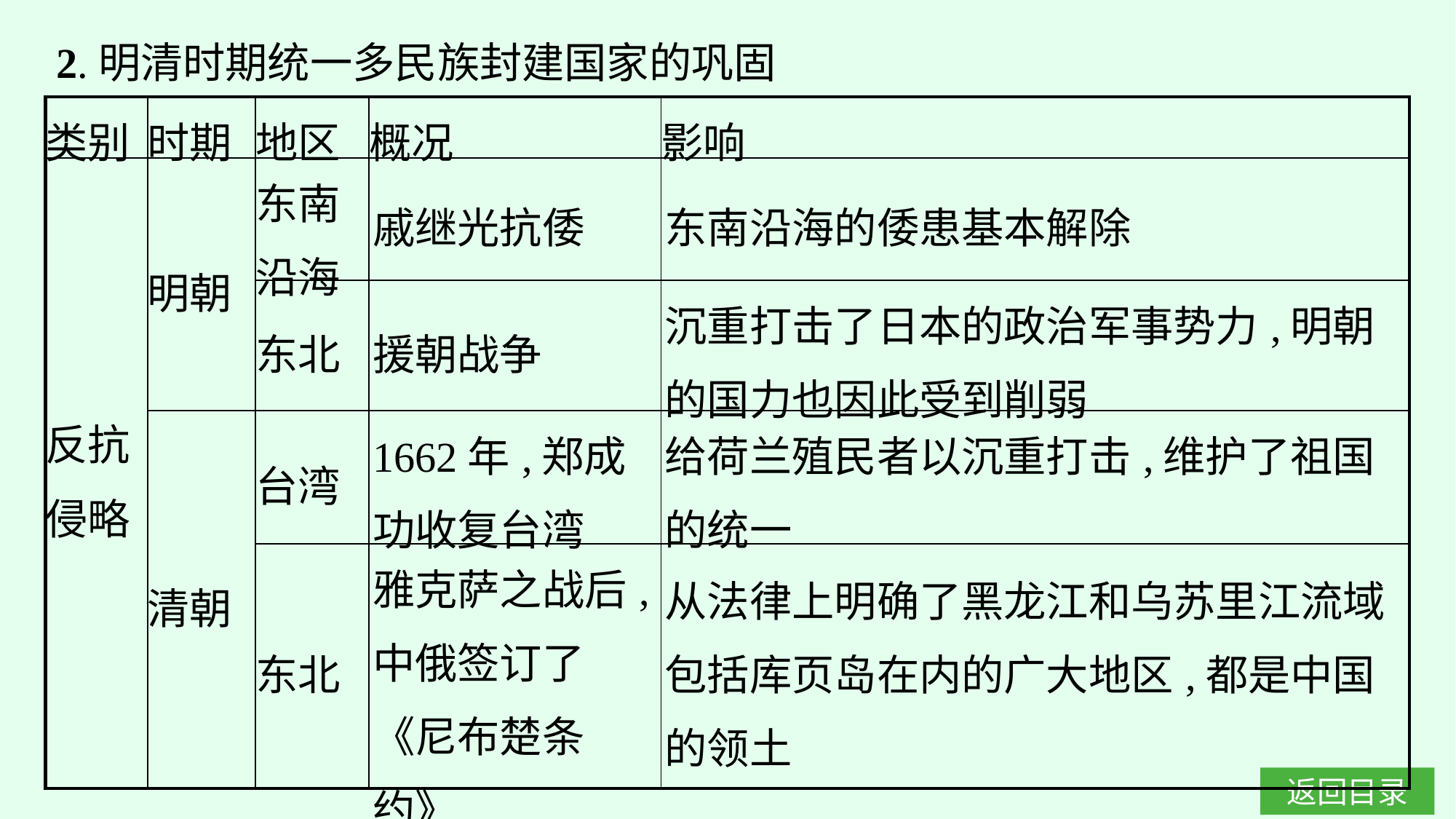

2.明清时期统一多民族封建国家的巩固
| 类别 | 时期 | 地区 | 概况 | 影响 |
| --- | --- | --- | --- | --- |
| 反抗 侵略 | 明朝 | 东南沿海 | 戚继光抗倭 | 东南沿海的倭患基本解除 |
|  |  | 东北 | 援朝战争 | 沉重打击了日本的政治军事势力,明朝的国力也因此受到削弱 |
|  | 清朝 | 台湾 | 1662年,郑成功收复台湾 | 给荷兰殖民者以沉重打击,维护了祖国的统一 |
|  |  | 东北 | 雅克萨之战后,中俄签订了《尼布楚条约》 | 从法律上明确了黑龙江和乌苏里江流域包括库页岛在内的广大地区,都是中国的领土 |